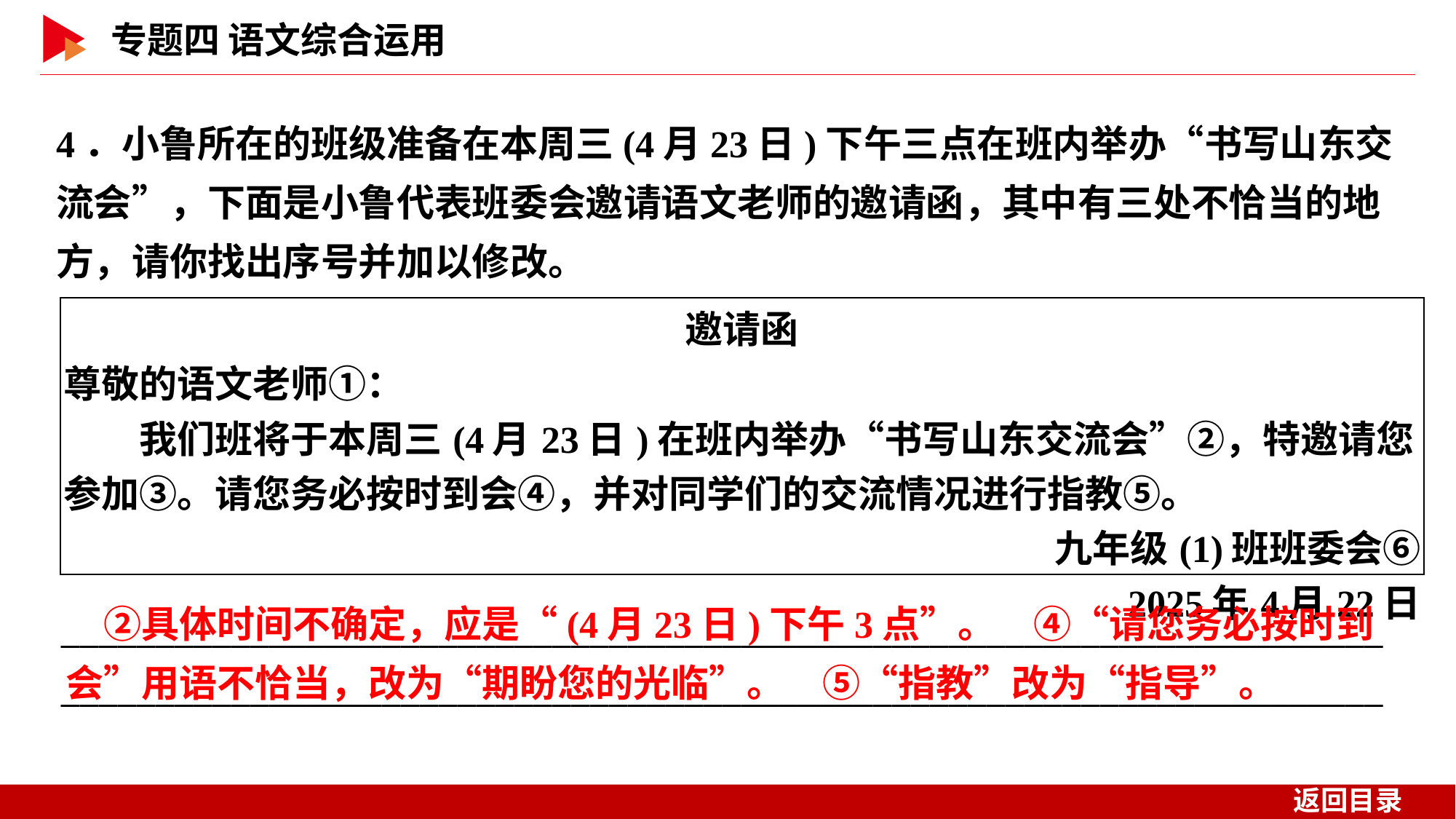

4．小鲁所在的班级准备在本周三(4月23日)下午三点在班内举办“书写山东交流会”，下面是小鲁代表班委会邀请语文老师的邀请函，其中有三处不恰当的地方，请你找出序号并加以修改。
| 邀请函 尊敬的语文老师①： 　　我们班将于本周三(4月23日)在班内举办“书写山东交流会”②，特邀请您参加③。请您务必按时到会④，并对同学们的交流情况进行指教⑤。 九年级(1)班班委会⑥ 2025年4月22日 |
| --- |
　②具体时间不确定，应是“(4月23日)下午3点”。　④“请您务必按时到会”用语不恰当，改为“期盼您的光临”。　⑤“指教”改为“指导”。
____________________________________________________________________________________________________________________________________________